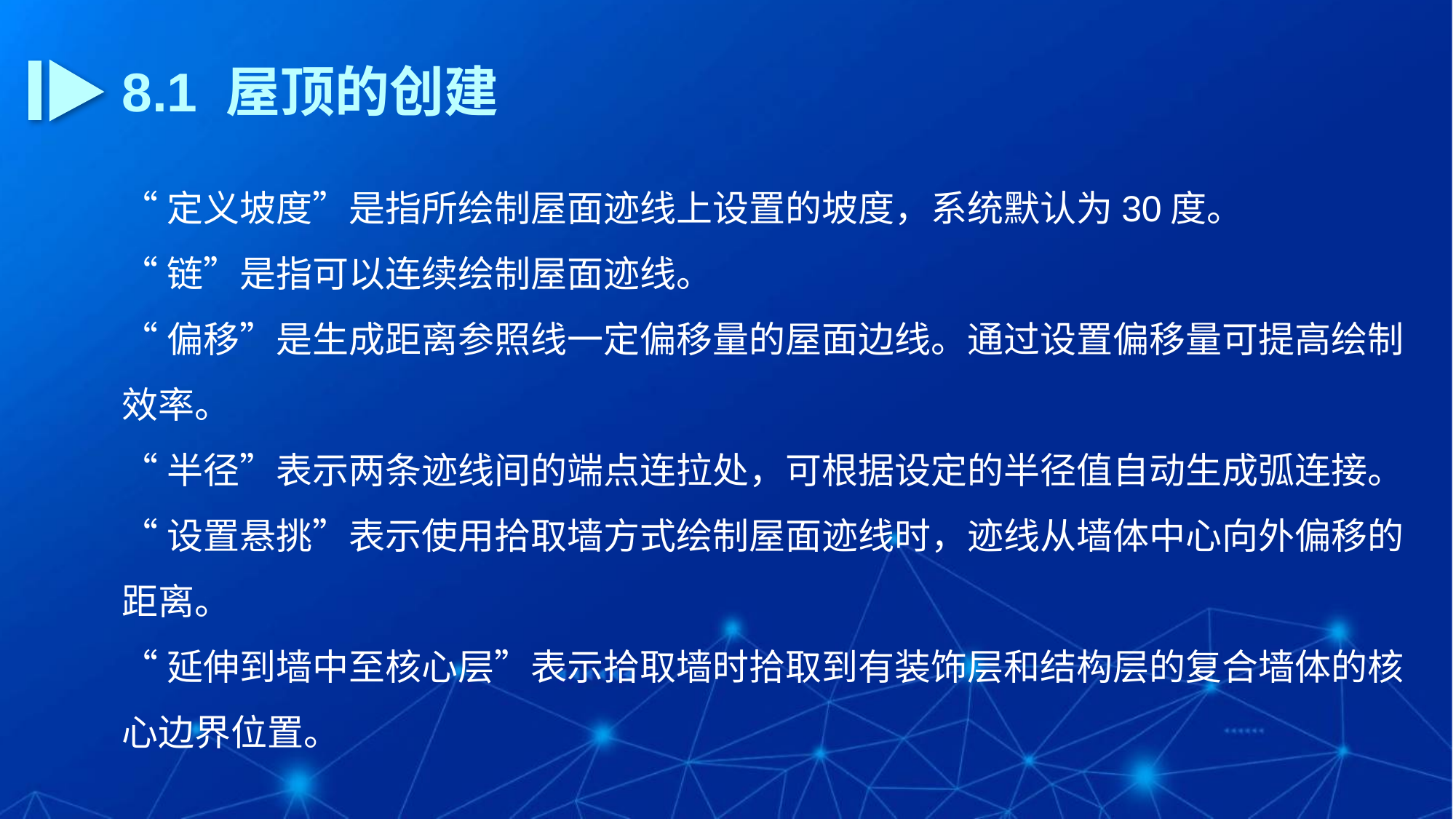

8.1 屋顶的创建

“定义坡度”是指所绘制屋面迹线上设置的坡度，系统默认为30度。
“链”是指可以连续绘制屋面迹线。
“偏移”是生成距离参照线一定偏移量的屋面边线。通过设置偏移量可提高绘制效率。
“半径”表示两条迹线间的端点连拉处，可根据设定的半径值自动生成弧连接。
“设置悬挑”表示使用拾取墙方式绘制屋面迹线时，迹线从墙体中心向外偏移的距离。
“延伸到墙中至核心层”表示拾取墙时拾取到有装饰层和结构层的复合墙体的核心边界位置。